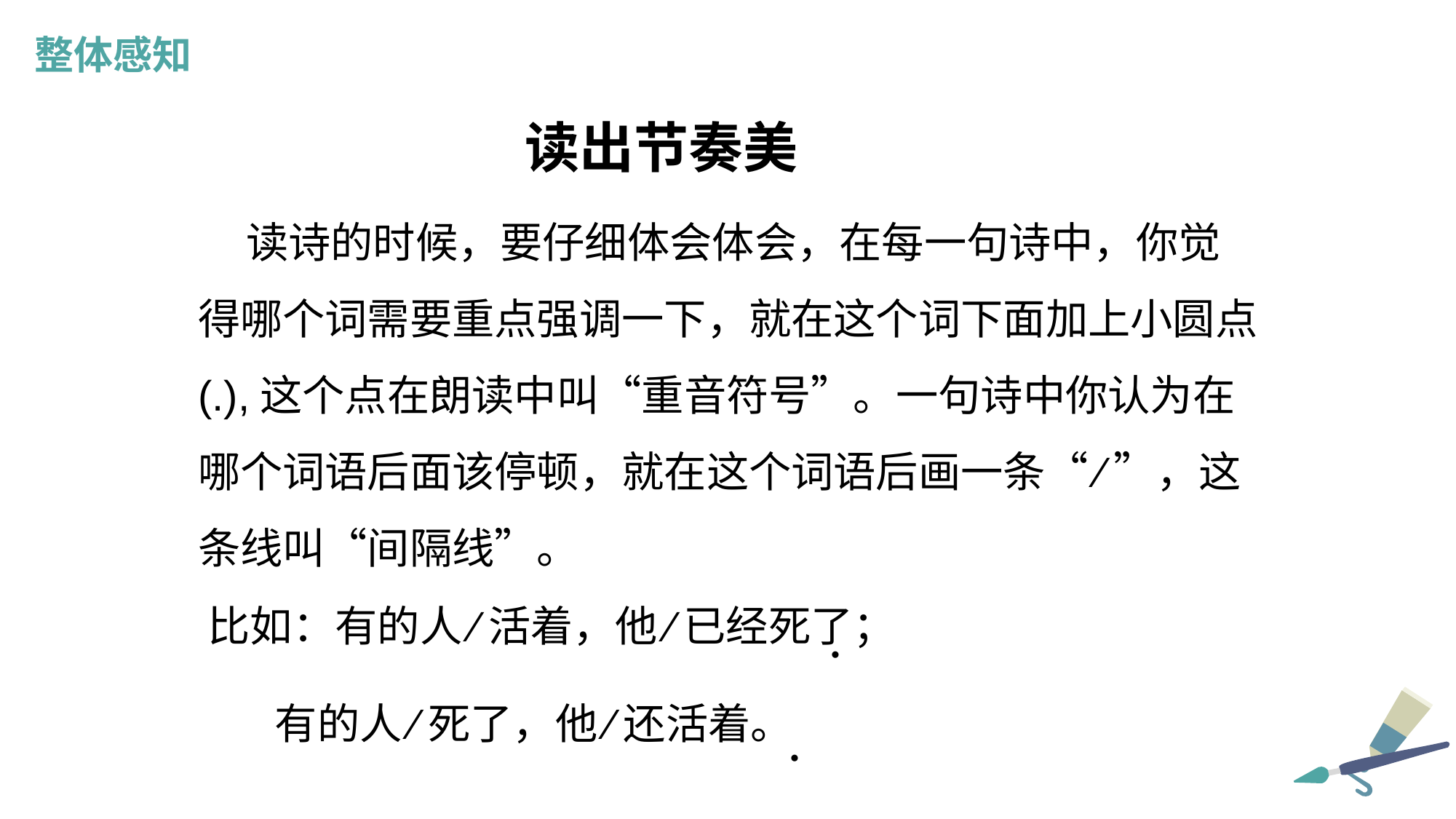

整体感知
读出节奏美
    读诗的时候，要仔细体会体会，在每一句诗中，你觉得哪个词需要重点强调一下，就在这个词下面加上小圆点(.),这个点在朗读中叫“重音符号”。一句诗中你认为在哪个词语后面该停顿，就在这个词语后画一条“ ⁄ ”，这条线叫“间隔线”。

比如：有的人 ⁄ 活着，他 ⁄ 已经死了；
      有的人 ⁄ 死了，他 ⁄ 还活着。
．

．